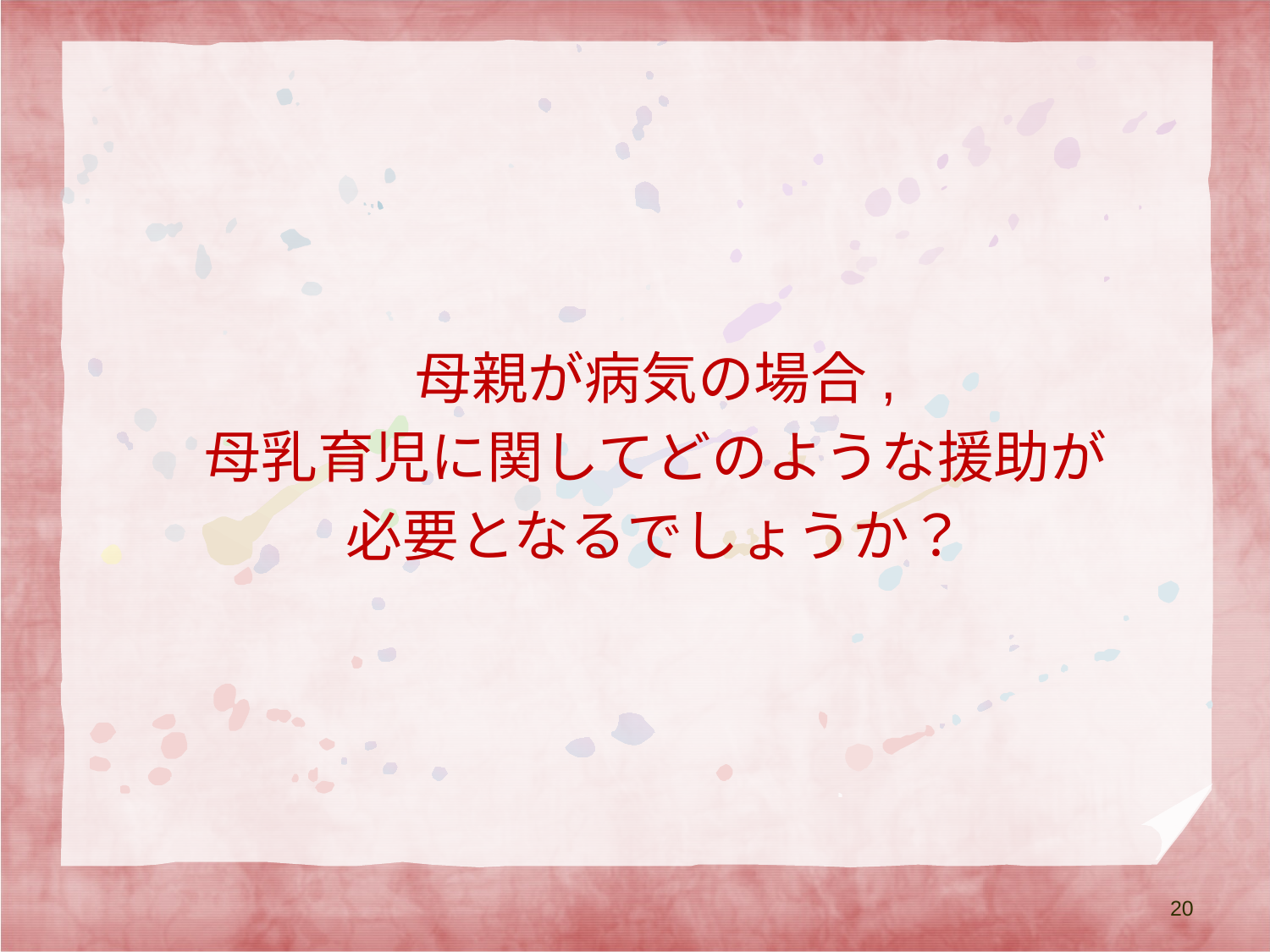

母親が病気の場合,
母乳育児に関してどのような援助が
必要となるでしょうか？

20